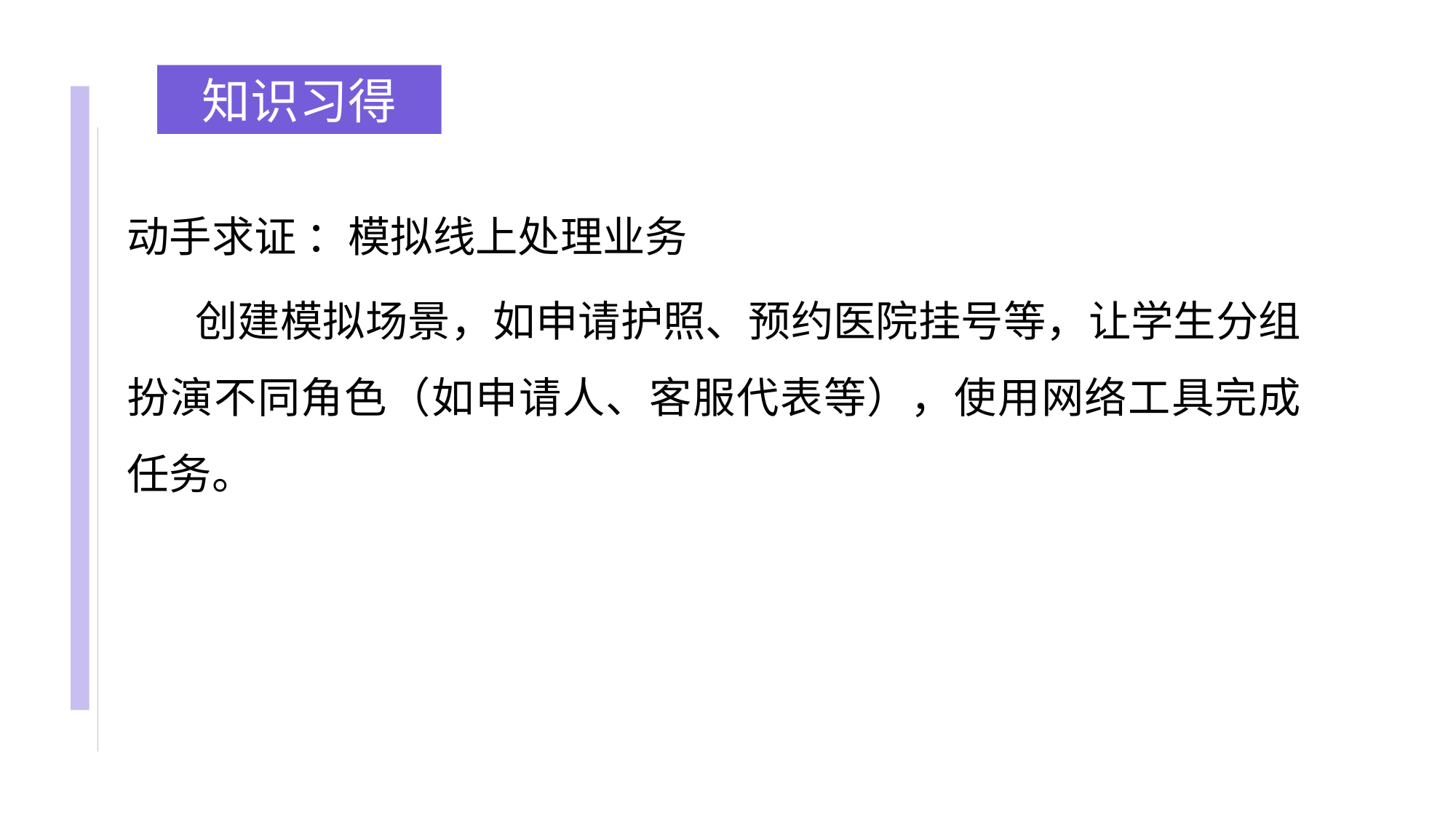

知识习得

动手求证 ：模拟线上处理业务
      创建模拟场景，如申请护照、预约医院挂号等，让学生分组扮演不同角色（如申请人、客服代表等），使用网络工具完成任务。